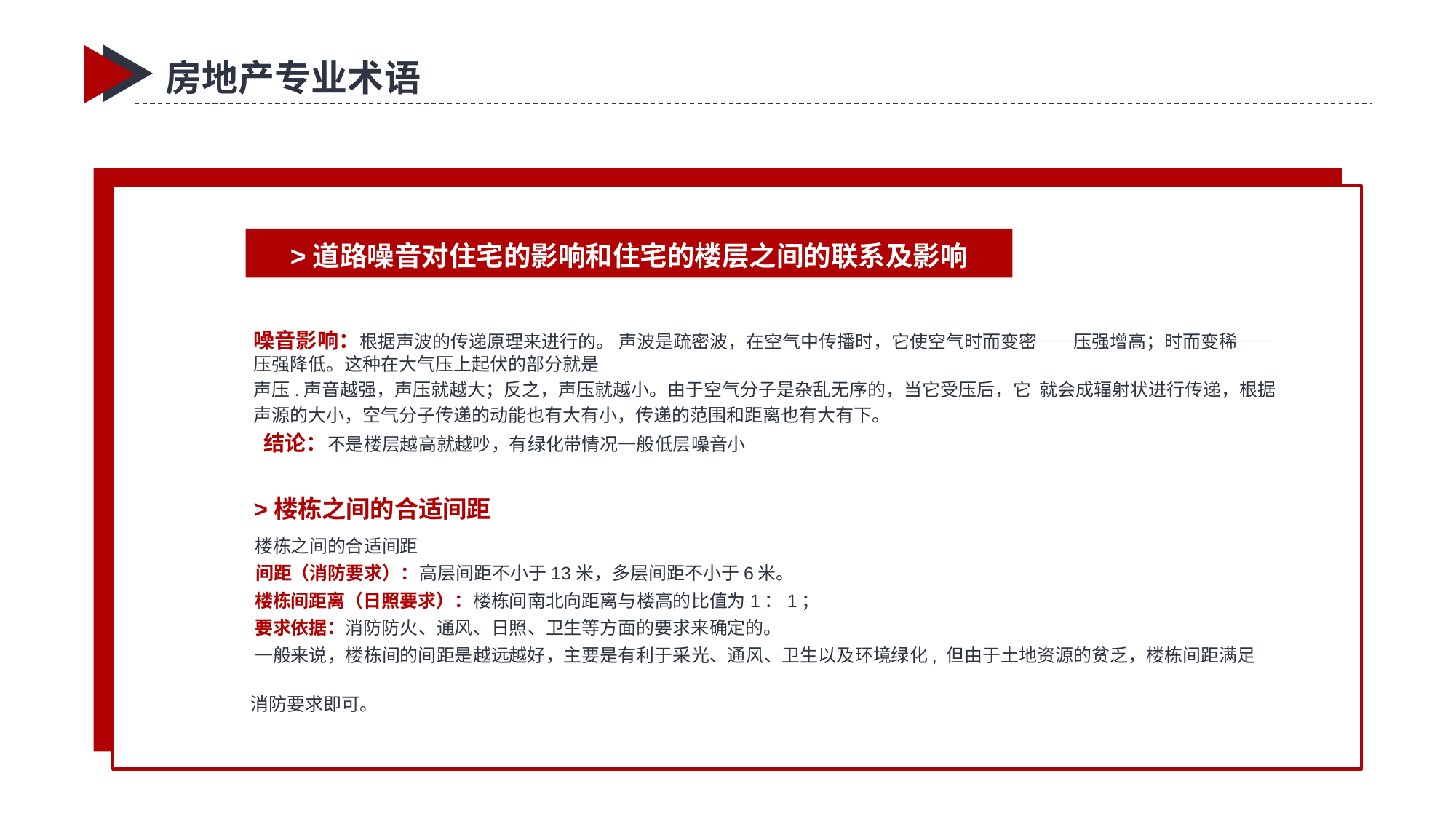

房地产专业术语

>道路噪音对住宅的影响和住宅的楼层之间的联系及影响
噪音影响：根据声波的传递原理来进行的。 声波是疏密波，在空气中传播时，它使空气时而变密——压强增高；时而变稀——压强降低。这种在大气压上起伏的部分就是
声压.声音越强，声压就越大；反之，声压就越小。由于空气分子是杂乱无序的，当它受压后，它  就会成辐射状进行传递，根据
声源的大小，空气分子传递的动能也有大有小，传递的范围和距离也有大有下。
 结论：不是楼层越高就越吵，有绿化带情况一般低层噪音小

>楼栋之间的合适间距
     楼栋之间的合适间距
     间距（消防要求）：高层间距不小于13米，多层间距不小于6米。
     楼栋间距离（日照要求）：楼栋间南北向距离与楼高的比值为1：1；
     要求依据：消防防火、通风、日照、卫生等方面的要求来确定的。
     一般来说，楼栋间的间距是越远越好，主要是有利于采光、通风、卫生以及环境绿化, 但由于土地资源的贫乏，楼栋间距满足
    消防要求即可。